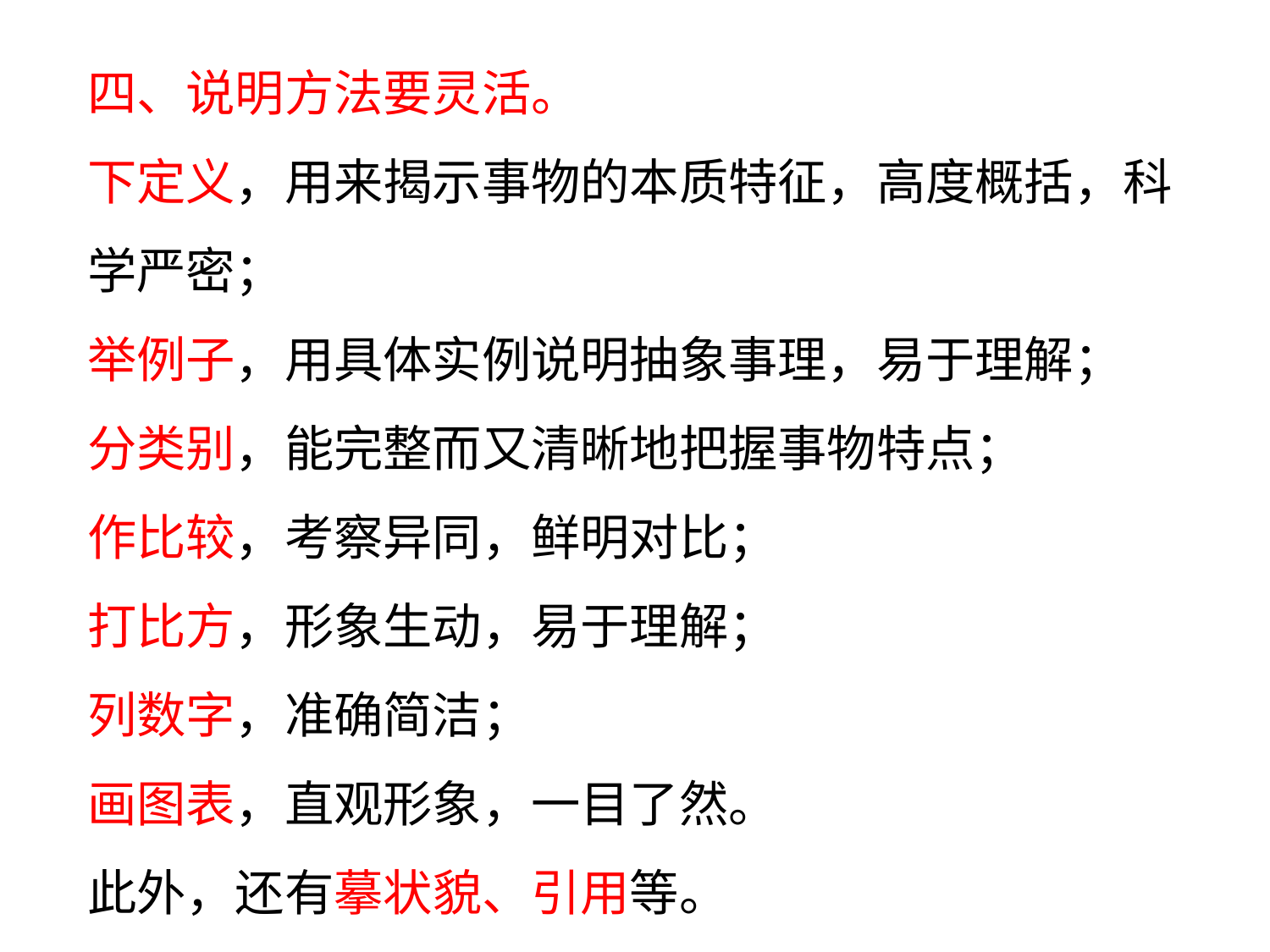

四、说明方法要灵活。
下定义，用来揭示事物的本质特征，高度概括，科学严密；
举例子，用具体实例说明抽象事理，易于理解；
分类别，能完整而又清晰地把握事物特点；
作比较，考察异同，鲜明对比；
打比方，形象生动，易于理解；
列数字，准确简洁；
画图表，直观形象，一目了然。
此外，还有摹状貌、引用等。